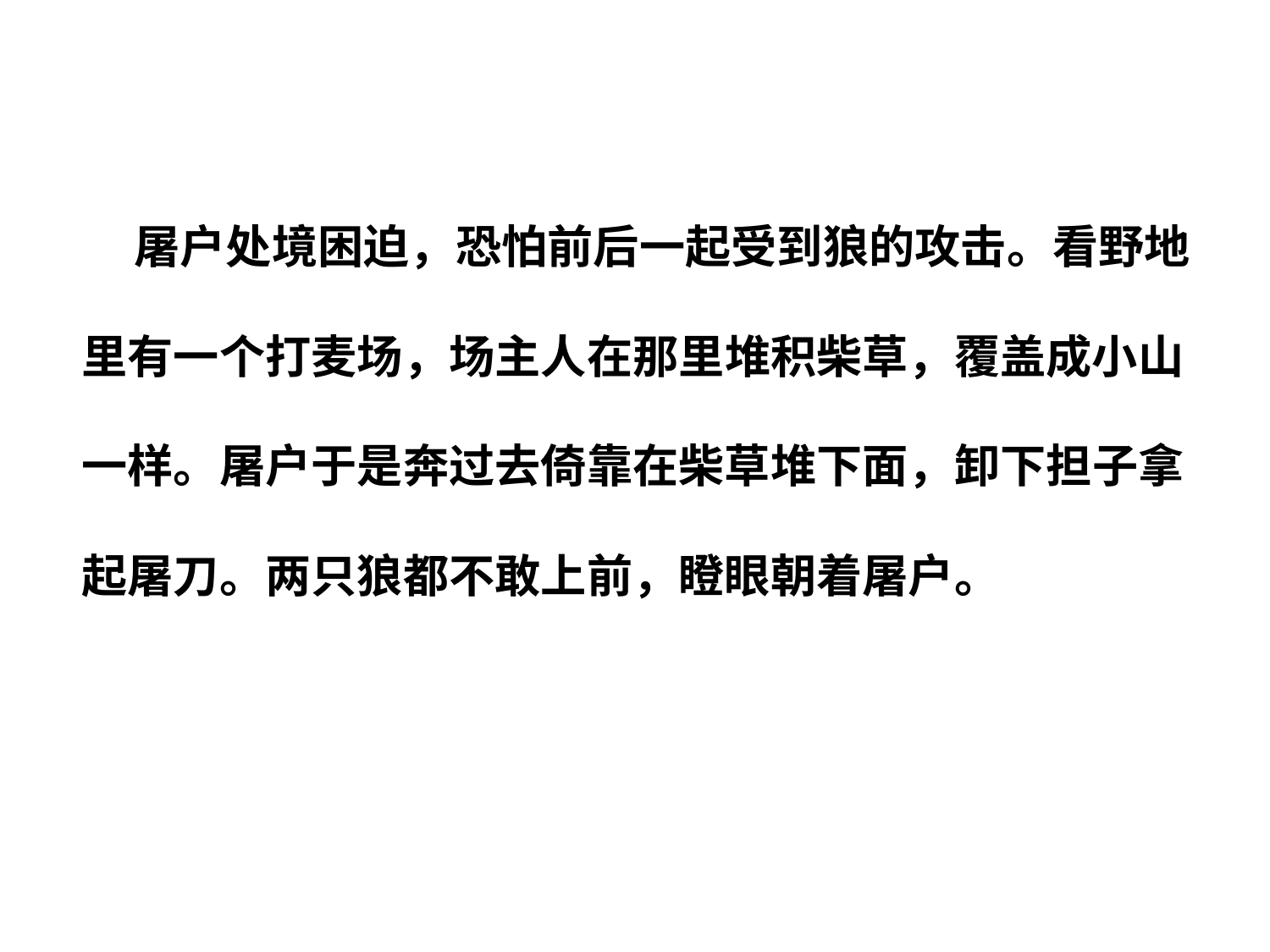

屠户处境困迫，恐怕前后一起受到狼的攻击。看野地里有一个打麦场，场主人在那里堆积柴草，覆盖成小山一样。屠户于是奔过去倚靠在柴草堆下面，卸下担子拿起屠刀。两只狼都不敢上前，瞪眼朝着屠户。